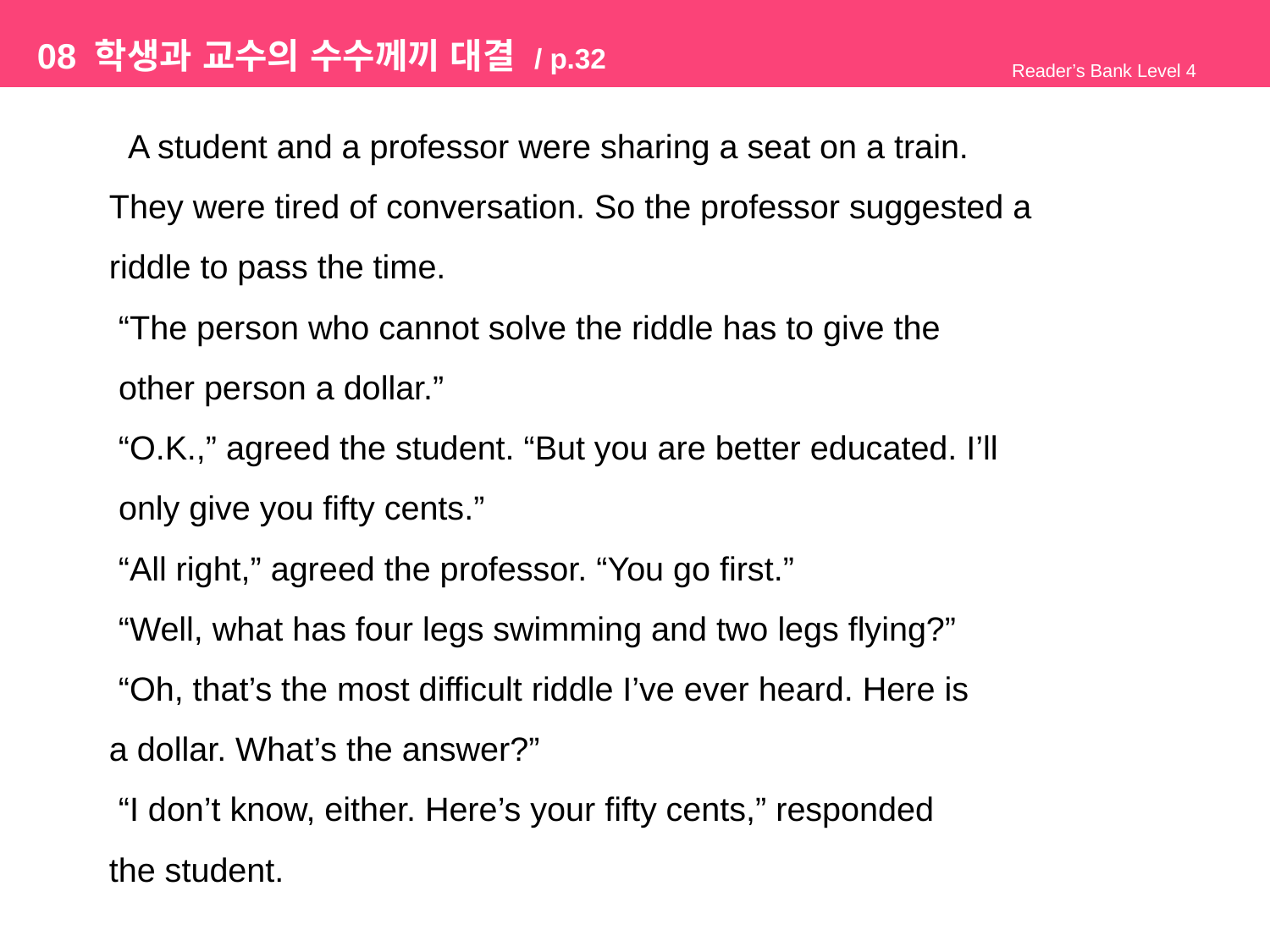

# 08 학생과 교수의 수수께끼 대결 / p.32
Reader’s Bank Level 4

  A student and a professor were sharing a seat on a train.
They were tired of conversation. So the professor suggested a
riddle to pass the time.
 “The person who cannot solve the riddle has to give the
 other person a dollar.”
 “O.K.,” agreed the student. “But you are better educated. I’ll
 only give you fifty cents.”
 “All right,” agreed the professor. “You go first.”
 “Well, what has four legs swimming and two legs flying?”
 “Oh, that’s the most difficult riddle I’ve ever heard. Here is
a dollar. What’s the answer?”
 “I don’t know, either. Here’s your fifty cents,” responded
the student.